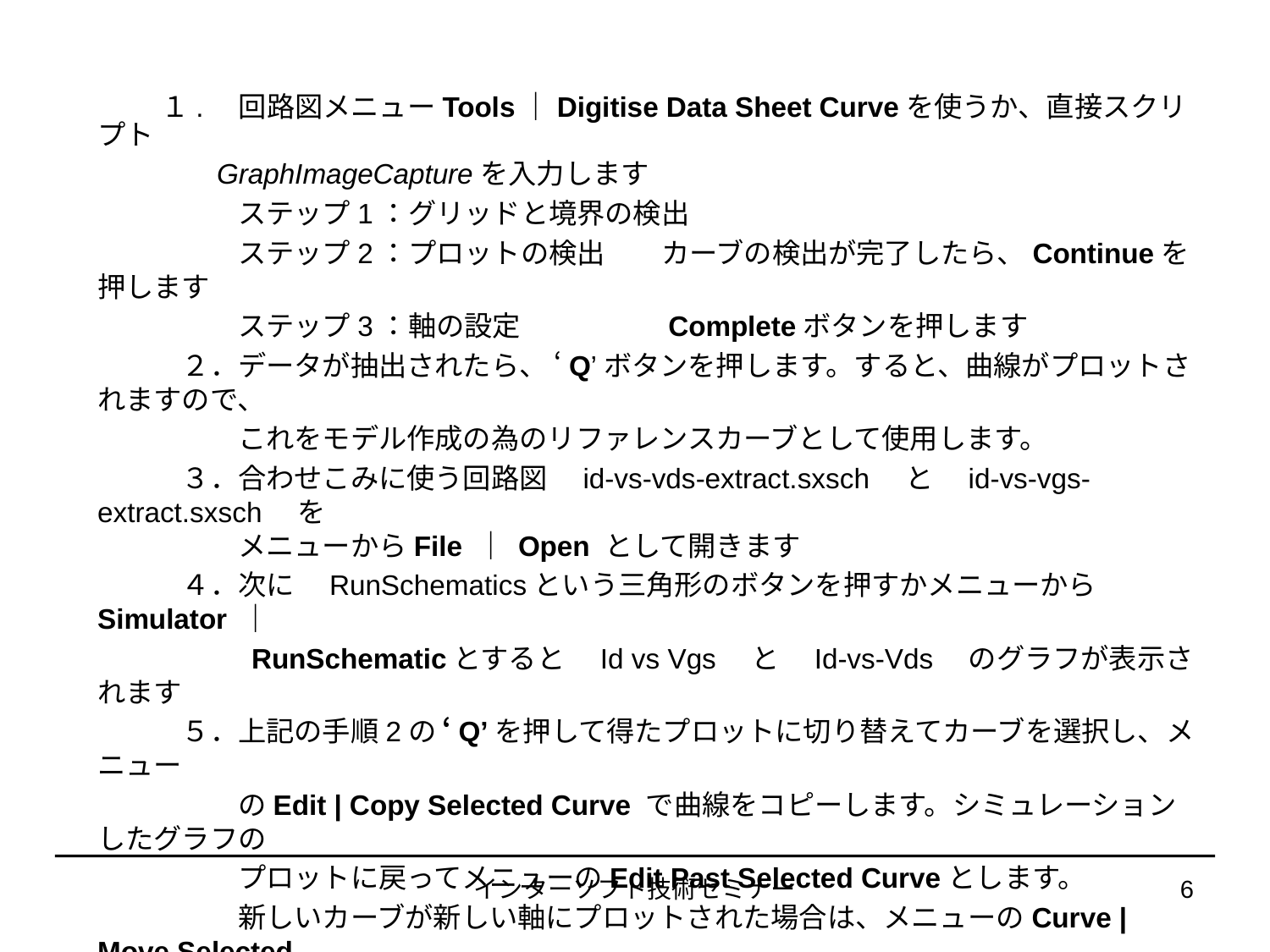

１.　回路図メニューTools｜Digitise Data Sheet Curveを使うか、直接スクリプト
　　　　GraphImageCaptureを入力します
　　　　　ステップ1：グリッドと境界の検出
　　　　　ステップ2：プロットの検出　　カーブの検出が完了したら、Continueを押します
　　　　　ステップ3：軸の設定　　　　　Completeボタンを押します
　　　２．データが抽出されたら、 ‘Q’ボタンを押します。すると、曲線がプロットされますので、
　　　　　これをモデル作成の為のリファレンスカーブとして使用します。
　　　３．合わせこみに使う回路図　id-vs-vds-extract.sxsch　と　id-vs-vgs-extract.sxsch　を
　　　　　メニューからFile ｜ Open として開きます
　　　４．次に　RunSchematicsという三角形のボタンを押すかメニューから　Simulator ｜
　　　　　 RunSchematicとすると　Id vs Vgs　と　Id-vs-Vds　のグラフが表示されます
　　　５．上記の手順2の ‘Q’を押して得たプロットに切り替えてカーブを選択し、メニュー
　　　　　のEdit | Copy Selected Curve で曲線をコピーします。シミュレーションしたグラフの
　　　　　プロットに戻ってメニューのEdit Past Selected Curveとします。
　　　　　新しいカーブが新しい軸にプロットされた場合は、メニューのCurve | Move Selected
　　　　　Curvesでカーブを選択し移動して同じ軸にします。
　　　６．次に、データーシートから抽出したグラフに重ね合わせてモデルのパラメータを
　　　　　調節します。

インターソフト技術セミナー
6